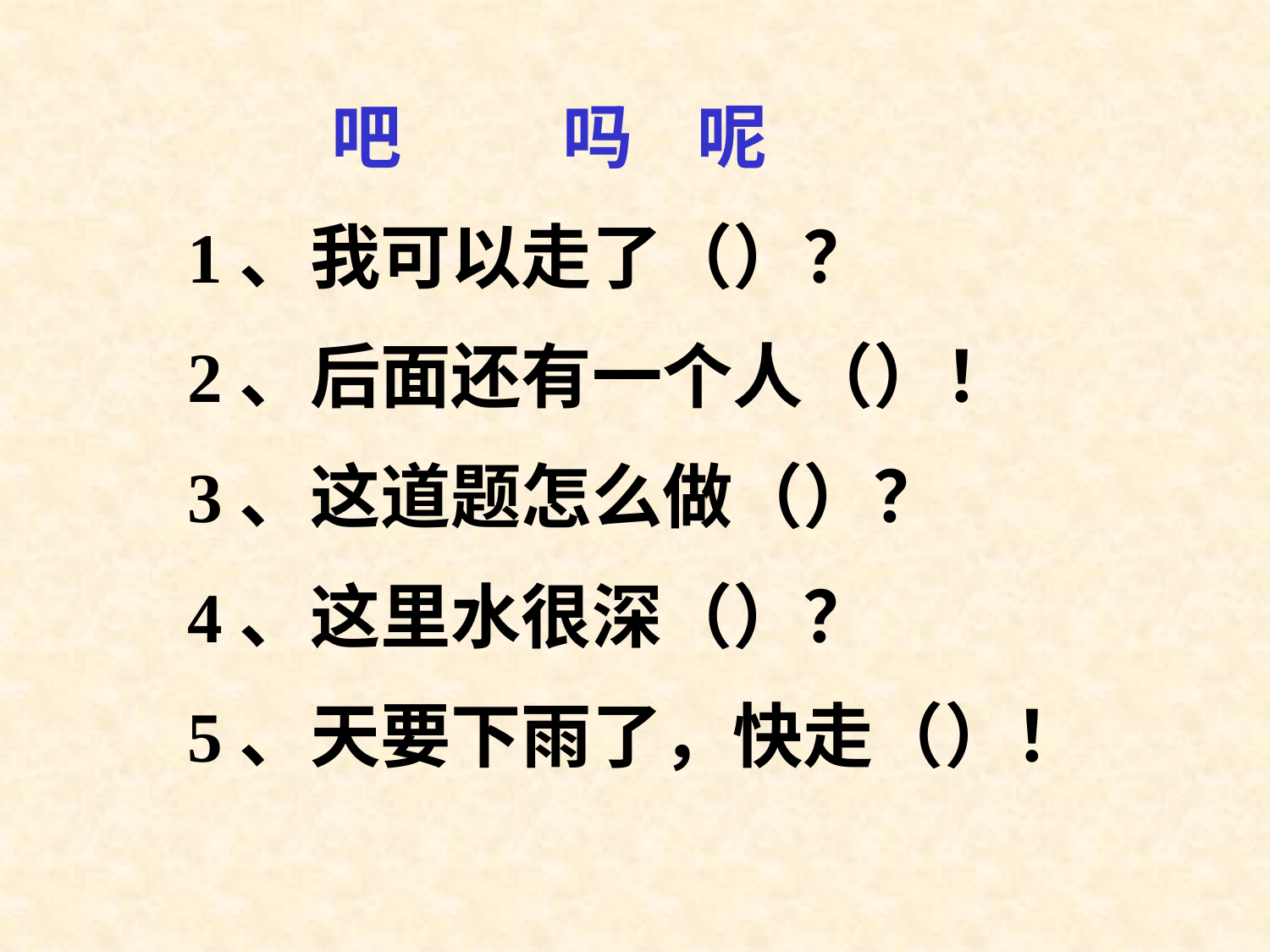

吧          吗    呢
1、我可以走了（）？
2、后面还有一个人（）！
3、这道题怎么做（）？
4、这里水很深（）？
5、天要下雨了，快走（）！